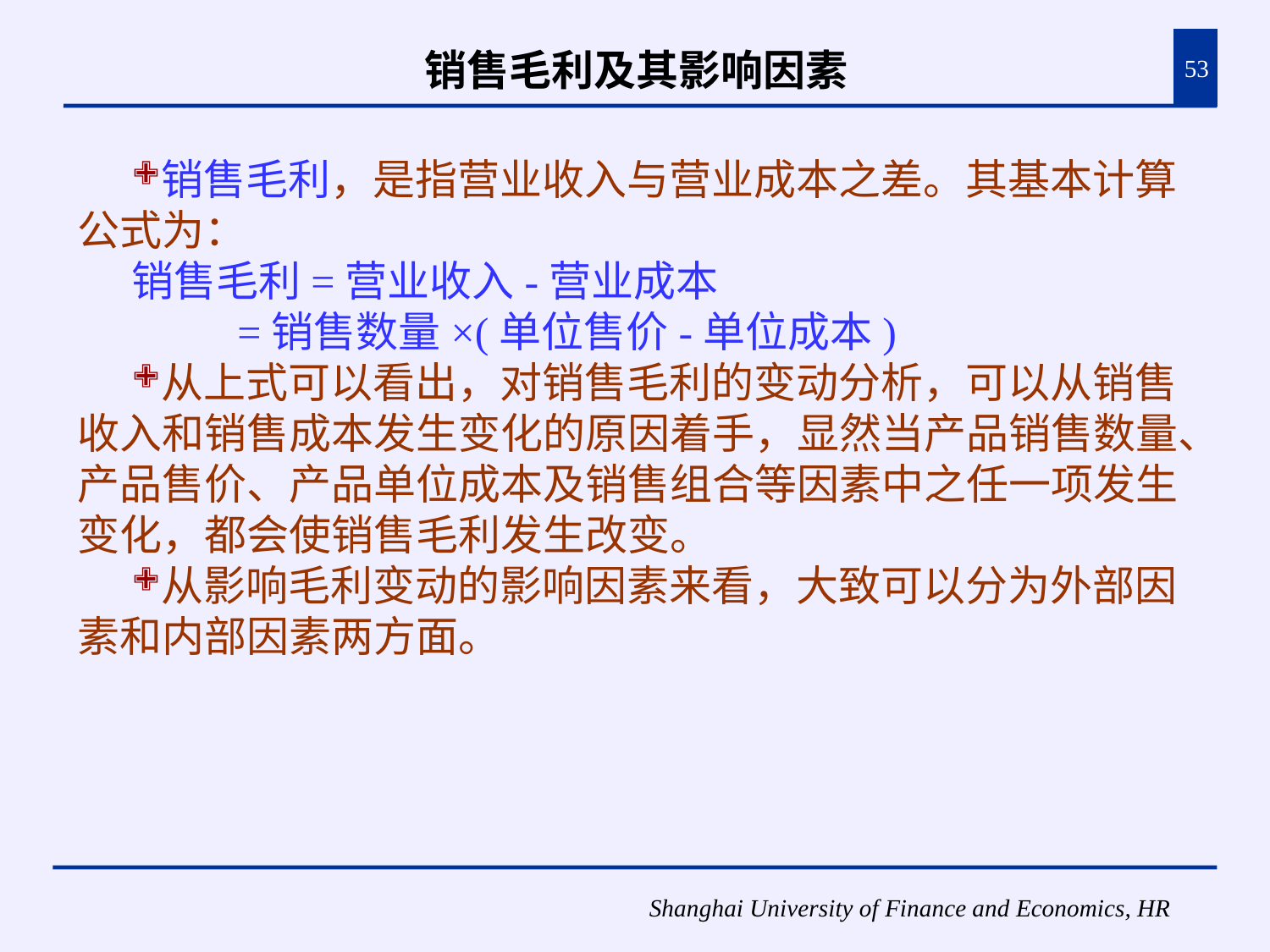

# 销售毛利及其影响因素
53
销售毛利，是指营业收入与营业成本之差。其基本计算公式为：
销售毛利=营业收入-营业成本
          =销售数量×(单位售价-单位成本)
从上式可以看出，对销售毛利的变动分析，可以从销售收入和销售成本发生变化的原因着手，显然当产品销售数量、产品售价、产品单位成本及销售组合等因素中之任一项发生变化，都会使销售毛利发生改变。
从影响毛利变动的影响因素来看，大致可以分为外部因素和内部因素两方面。